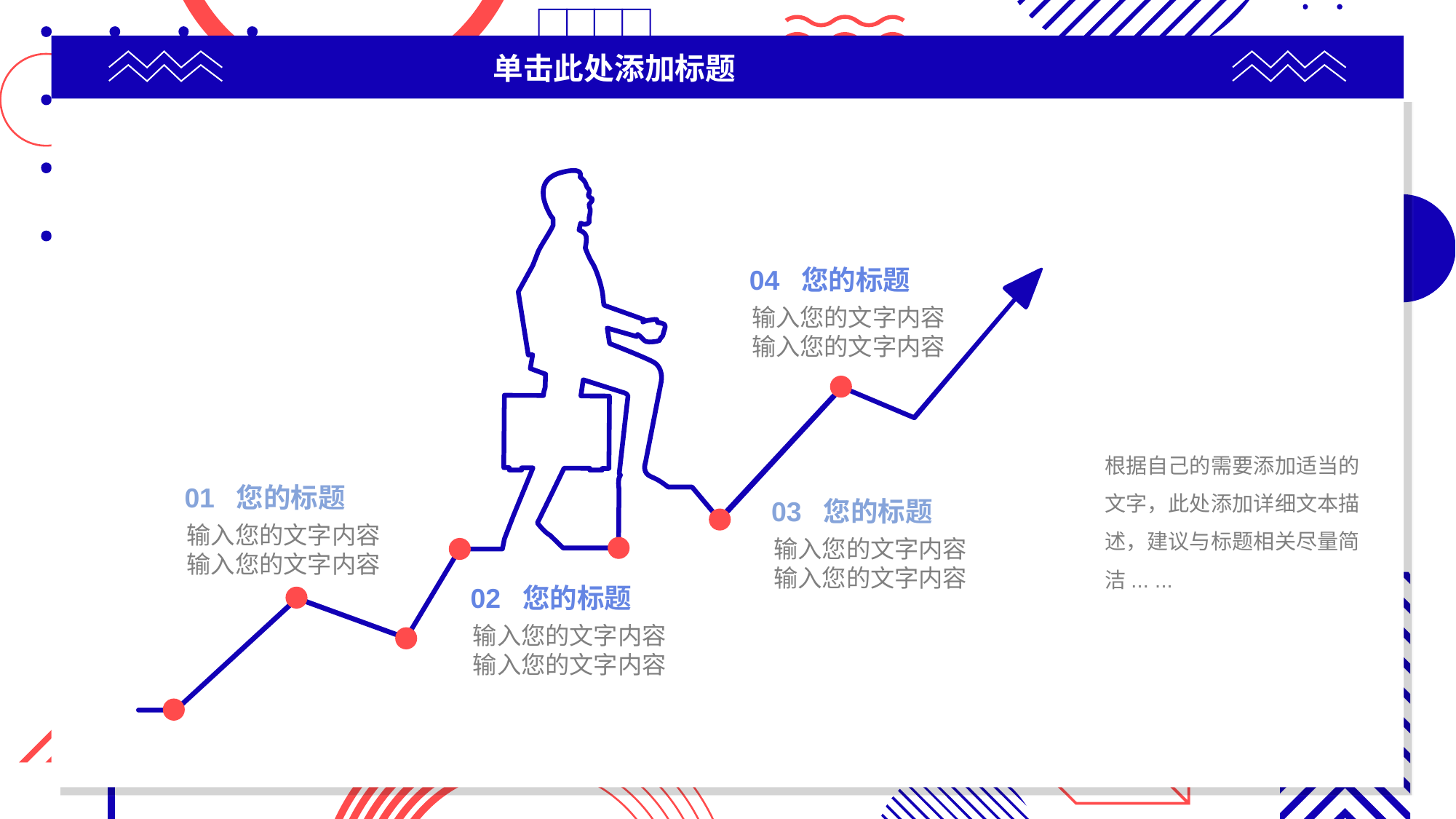

# 单击此处添加标题

04  您的标题
输入您的文字内容
输入您的文字内容

根据自己的需要添加适当的文字，此处添加详细文本描述，建议与标题相关尽量简洁... ...
01  您的标题
03  您的标题

输入您的文字内容
输入您的文字内容
输入您的文字内容
输入您的文字内容

02  您的标题

输入您的文字内容
输入您的文字内容